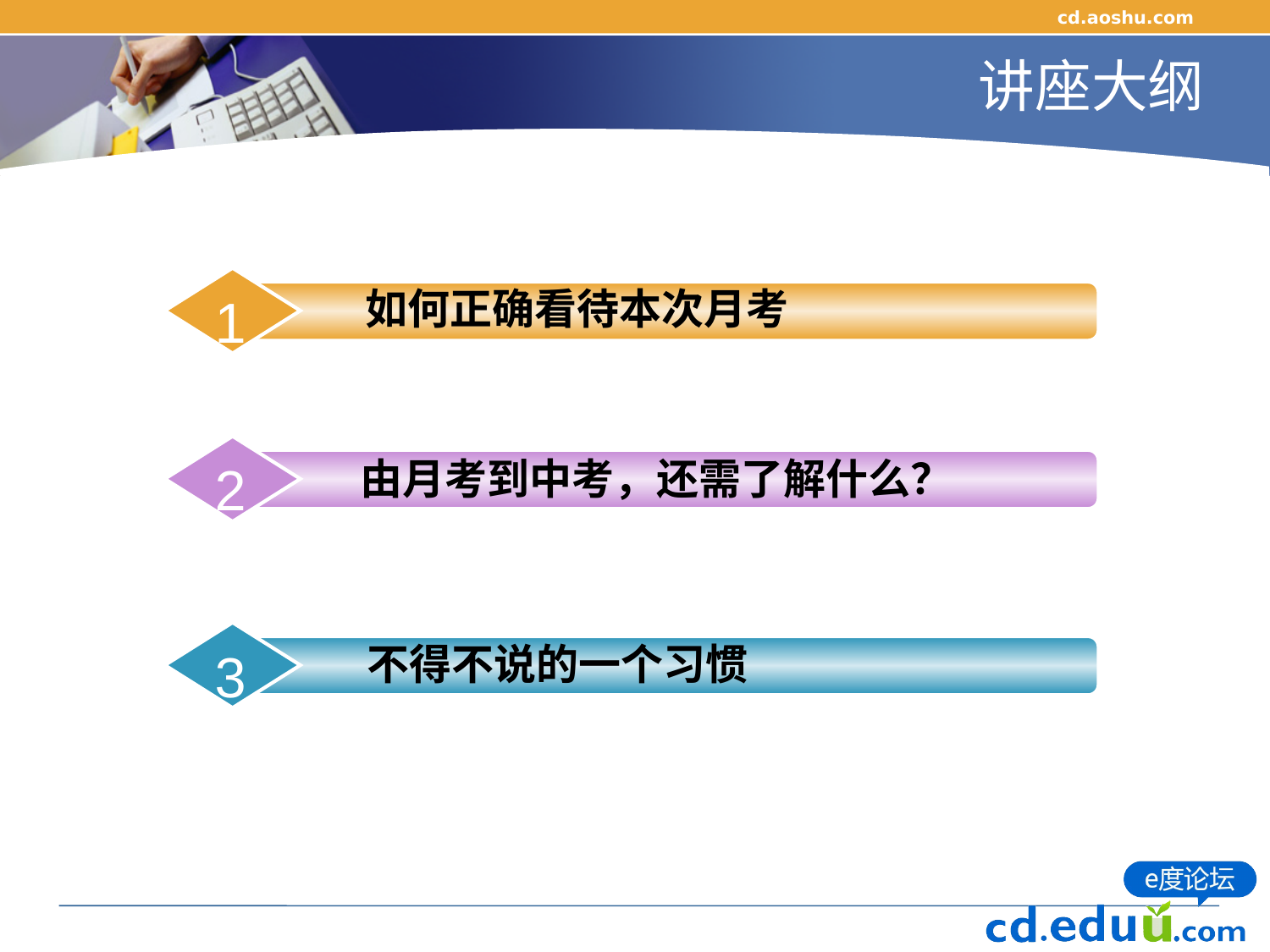

cd.aoshu.com
# 讲座大纲

      如何正确看待本次月考
1

由月考到中考，还需了解什么？
2

  不得不说的一个习惯
3